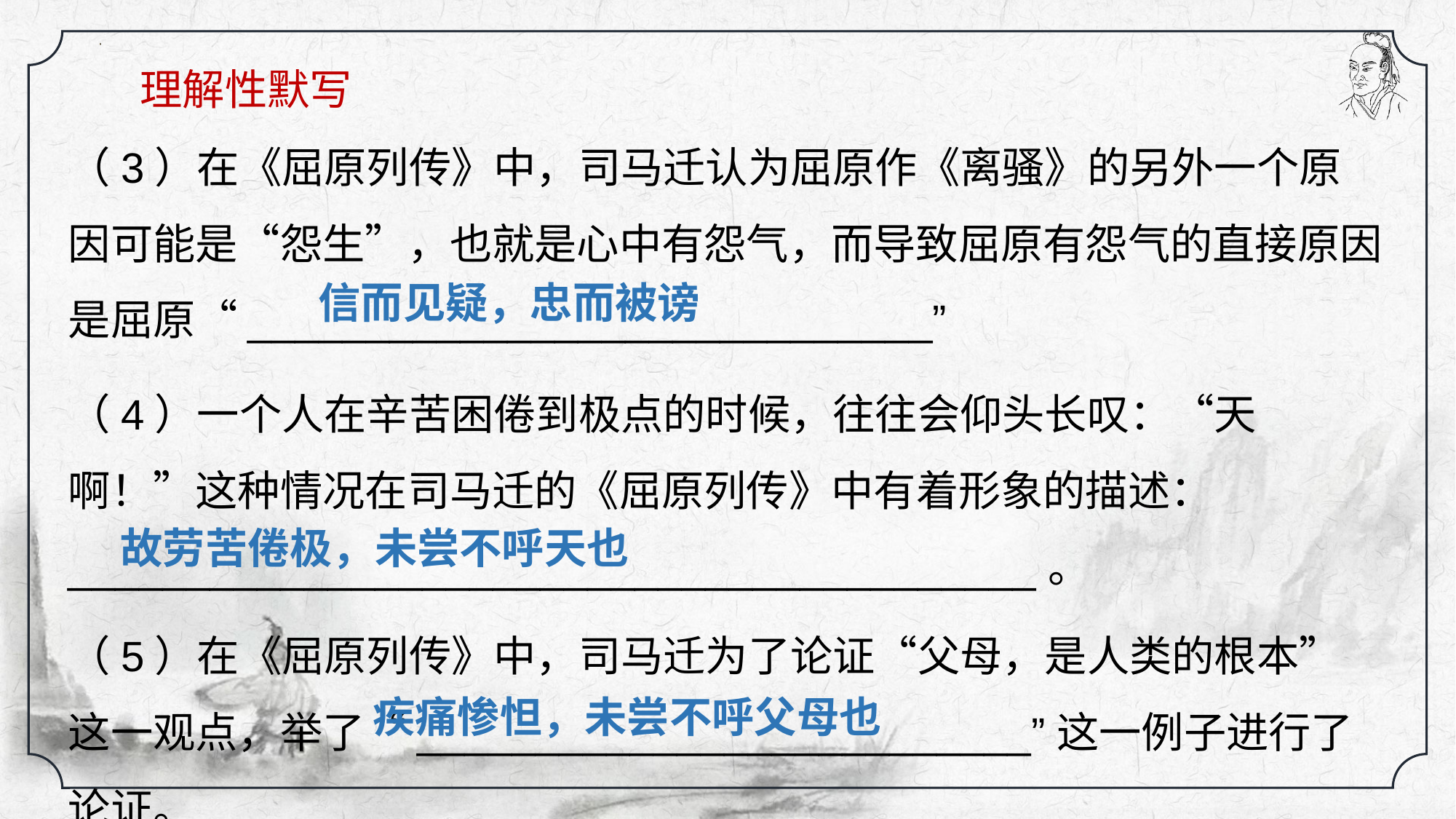

理解性默写
（3）在《屈原列传》中，司马迁认为屈原作《离骚》的另外一个原因可能是“怨生”，也就是心中有怨气，而导致屈原有怨气的直接原因是屈原“_____________________________”
政论文
信而见疑，忠而被谤
（4）一个人在辛苦困倦到极点的时候，往往会仰头长叹：“天啊！”这种情况在司马迁的《屈原列传》中有着形象的描述：_________________________________________。
故劳苦倦极，未尝不呼天也
（5）在《屈原列传》中，司马迁为了论证“父母，是人类的根本”这一观点，举了“__________________________”这一例子进行了论证。
疾痛惨怛，未尝不呼父母也